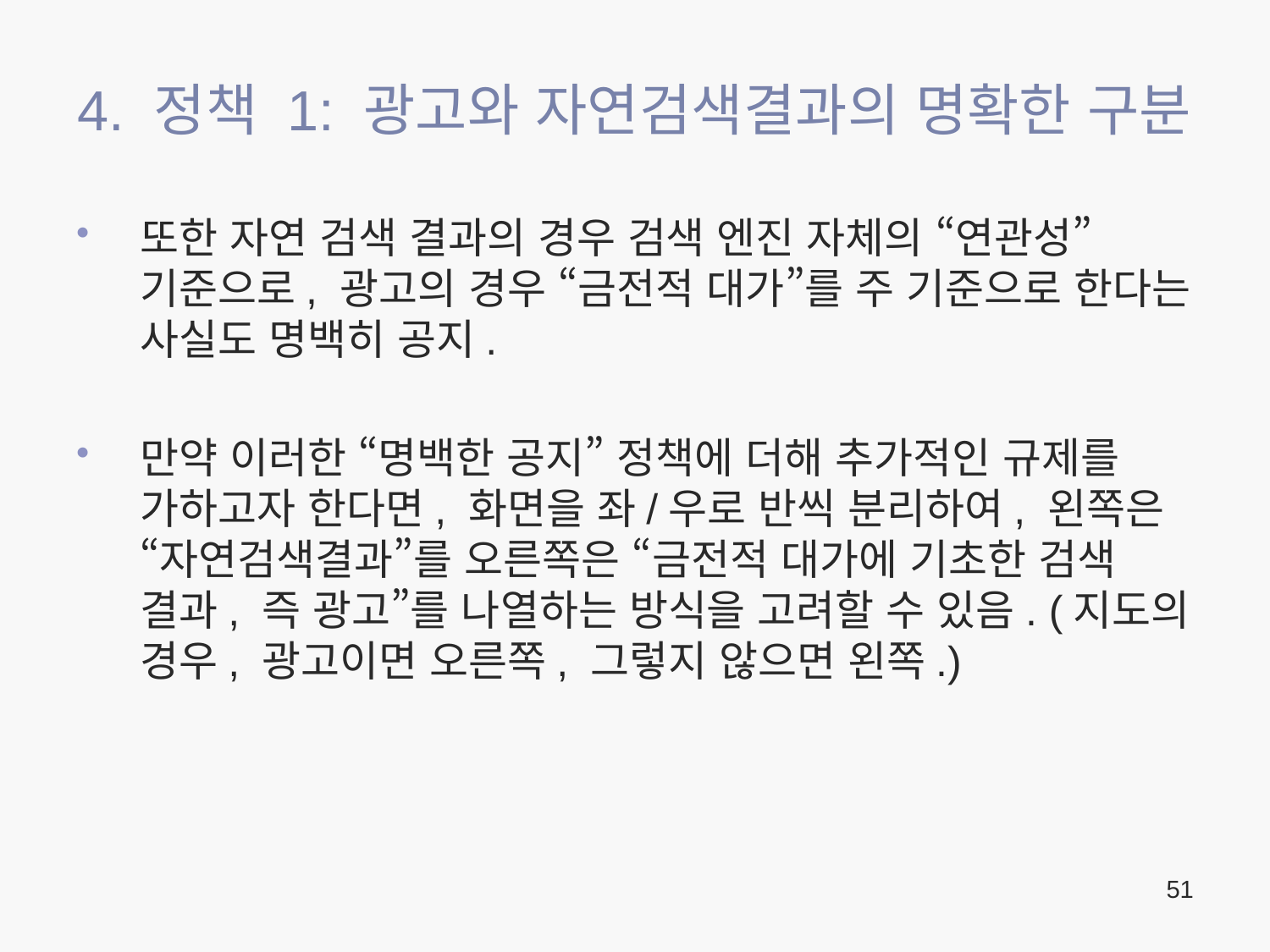

# 4. 정책 1: 광고와 자연검색결과의 명확한 구분
또한 자연 검색 결과의 경우 검색 엔진 자체의 “연관성” 기준으로, 광고의 경우 “금전적 대가”를 주 기준으로 한다는 사실도 명백히 공지.

만약 이러한 “명백한 공지” 정책에 더해 추가적인 규제를 가하고자 한다면, 화면을 좌/우로 반씩 분리하여, 왼쪽은 “자연검색결과”를 오른쪽은 “금전적 대가에 기초한 검색 결과, 즉 광고”를 나열하는 방식을 고려할 수 있음. (지도의 경우, 광고이면 오른쪽, 그렇지 않으면 왼쪽.)

51